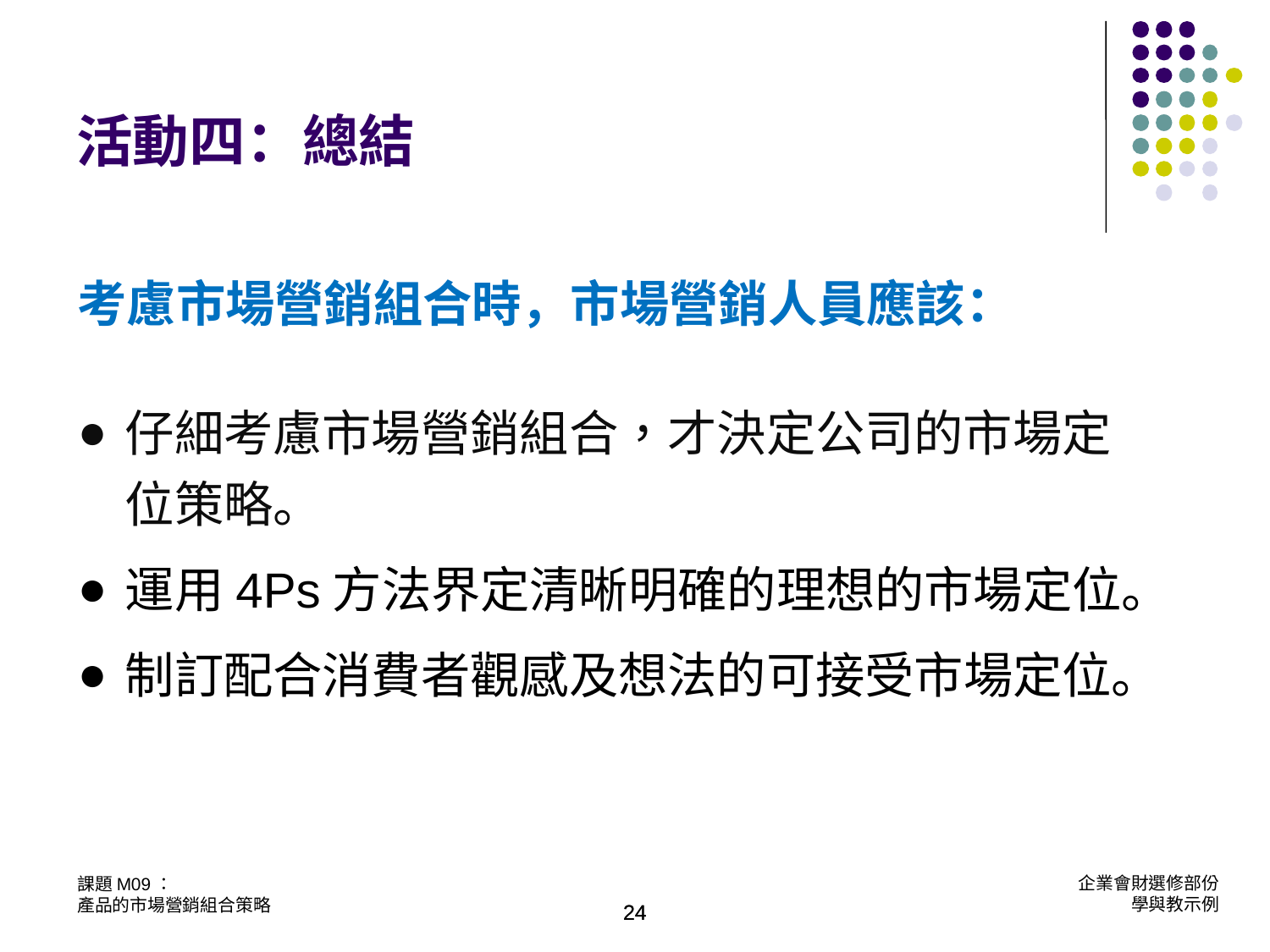

活動四：總結
考慮市場營銷組合時，市場營銷人員應該：

仔細考慮市場營銷組合，才決定公司的市場定位策略。
運用4Ps方法界定清晰明確的理想的市場定位。
制訂配合消費者觀感及想法的可接受市場定位。

24

24